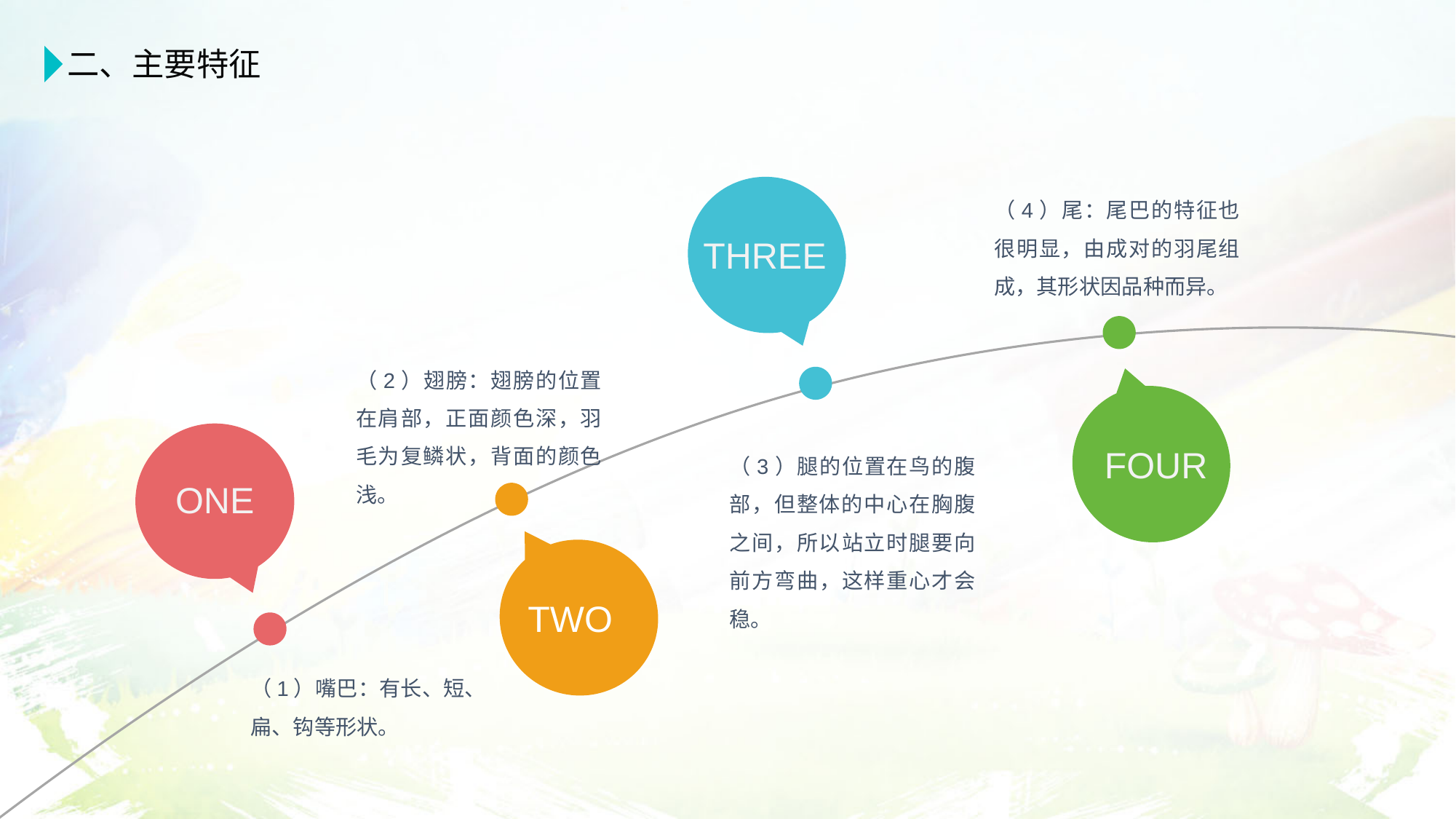

二、主要特征

（4）尾：尾巴的特征也很明显，由成对的羽尾组成，其形状因品种而异。

THREE

（2）翅膀：翅膀的位置在肩部，正面颜色深，羽毛为复鳞状，背面的颜色浅。

FOUR

ONE
（3）腿的位置在鸟的腹部，但整体的中心在胸腹之间，所以站立时腿要向前方弯曲，这样重心才会稳。

TWO

（1）嘴巴：有长、短、扁、钩等形状。